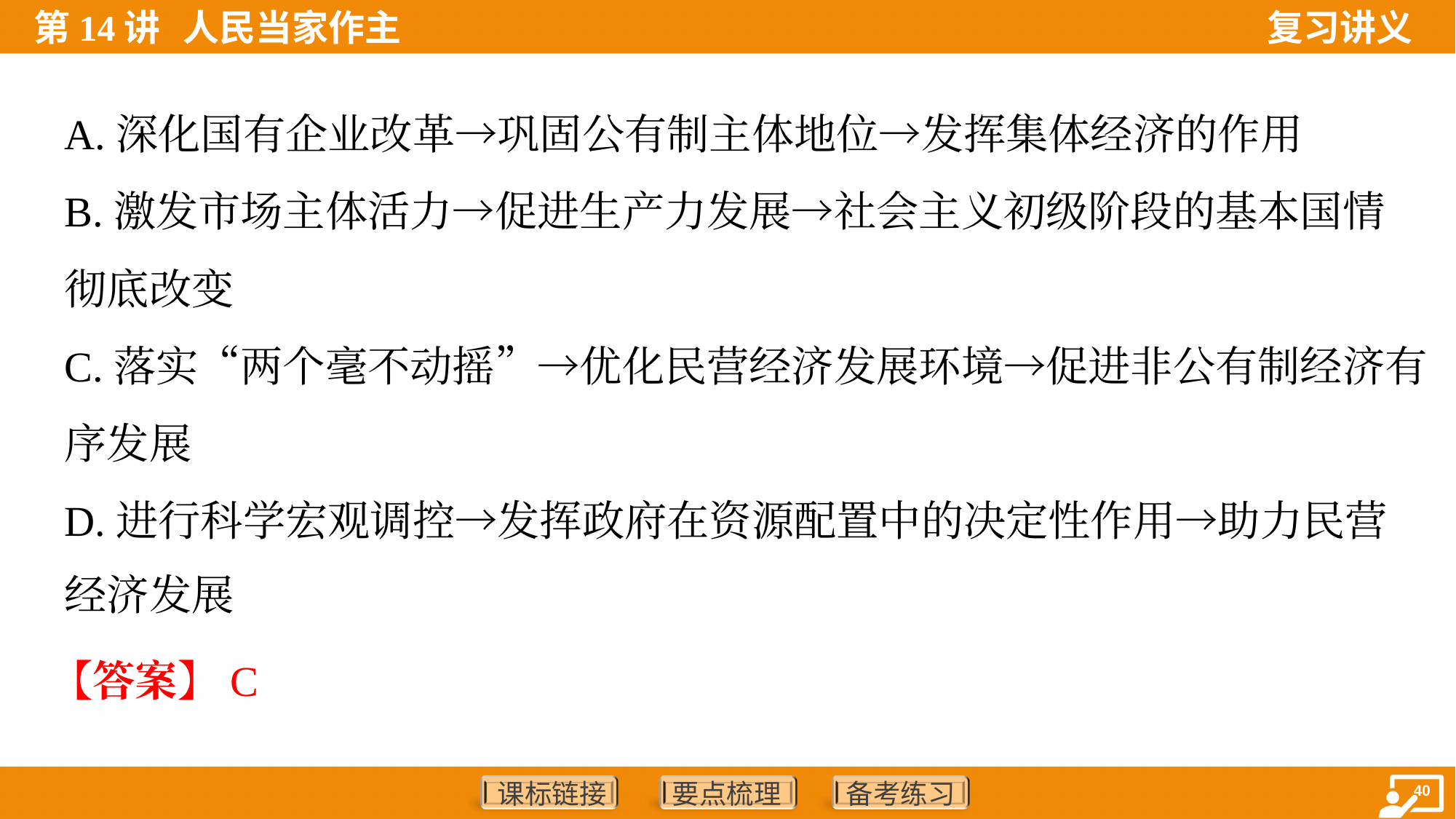

A.深化国有企业改革→巩固公有制主体地位→发挥集体经济的作用
B.激发市场主体活力→促进生产力发展→社会主义初级阶段的基本国情
彻底改变
C.落实“两个毫不动摇”→优化民营经济发展环境→促进非公有制经济有
序发展
D.进行科学宏观调控→发挥政府在资源配置中的决定性作用→助力民营
经济发展
【答案】C